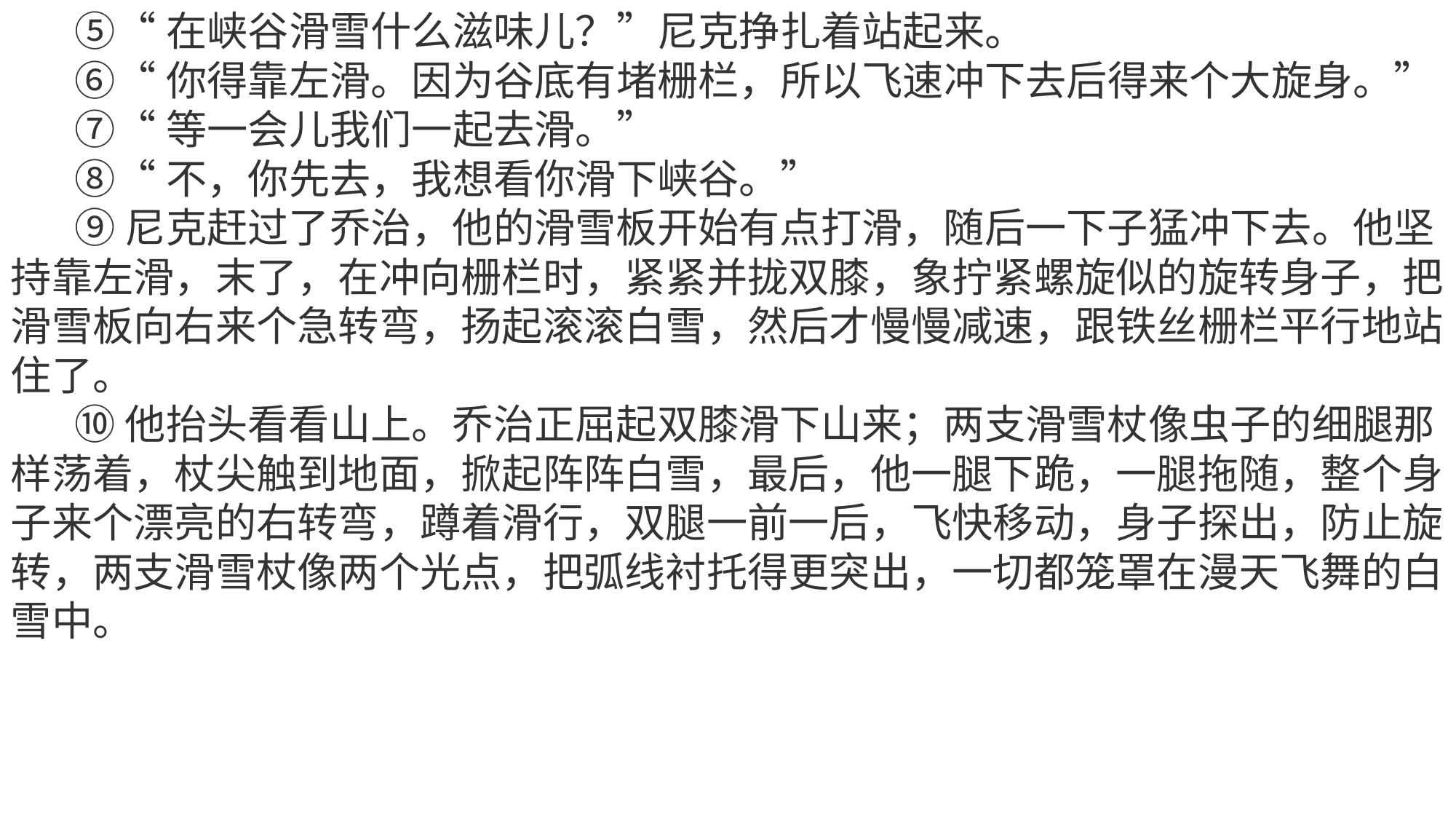

⑤“在峡谷滑雪什么滋味儿？”尼克挣扎着站起来。
       ⑥“你得靠左滑。因为谷底有堵栅栏，所以飞速冲下去后得来个大旋身。”
       ⑦“等一会儿我们一起去滑。”
       ⑧“不，你先去，我想看你滑下峡谷。”
       ⑨尼克赶过了乔治，他的滑雪板开始有点打滑，随后一下子猛冲下去。他坚持靠左滑，末了，在冲向栅栏时，紧紧并拢双膝，象拧紧螺旋似的旋转身子，把滑雪板向右来个急转弯，扬起滚滚白雪，然后才慢慢减速，跟铁丝栅栏平行地站住了。
       ⑩他抬头看看山上。乔治正屈起双膝滑下山来；两支滑雪杖像虫子的细腿那样荡着，杖尖触到地面，掀起阵阵白雪，最后，他一腿下跪，一腿拖随，整个身子来个漂亮的右转弯，蹲着滑行，双腿一前一后，飞快移动，身子探出，防止旋转，两支滑雪杖像两个光点，把弧线衬托得更突出，一切都笼罩在漫天飞舞的白雪中。